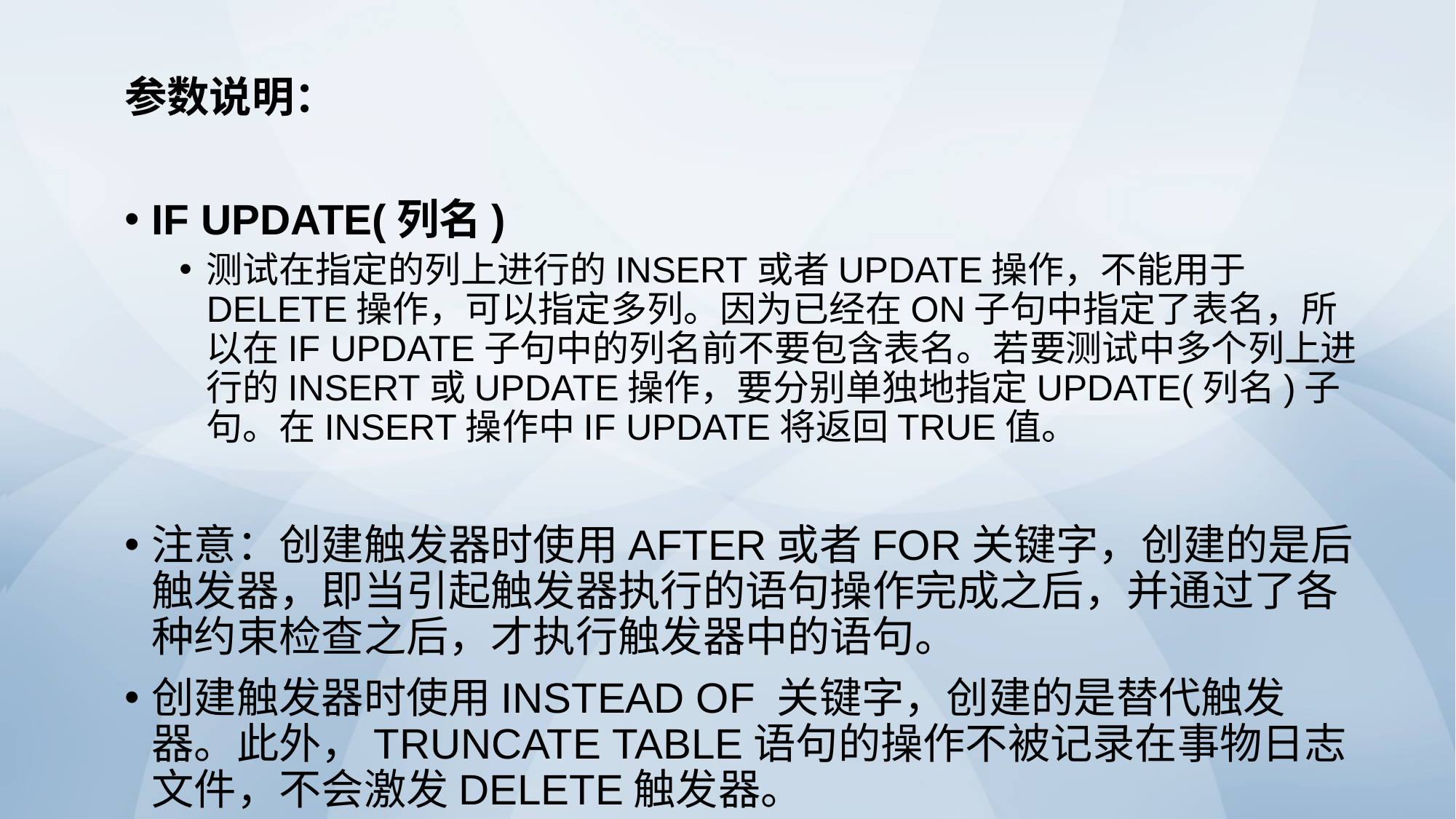

参数说明：

IF UPDATE(列名)
测试在指定的列上进行的INSERT或者UPDATE操作，不能用于DELETE操作，可以指定多列。因为已经在ON子句中指定了表名，所以在IF UPDATE子句中的列名前不要包含表名。若要测试中多个列上进行的INSERT或UPDATE操作，要分别单独地指定UPDATE(列名)子句。在INSERT操作中IF UPDATE将返回TRUE值。

注意：创建触发器时使用AFTER或者FOR关键字，创建的是后触发器，即当引起触发器执行的语句操作完成之后，并通过了各种约束检查之后，才执行触发器中的语句。
创建触发器时使用INSTEAD OF 关键字，创建的是替代触发器。此外，TRUNCATE TABLE语句的操作不被记录在事物日志文件，不会激发DELETE触发器。